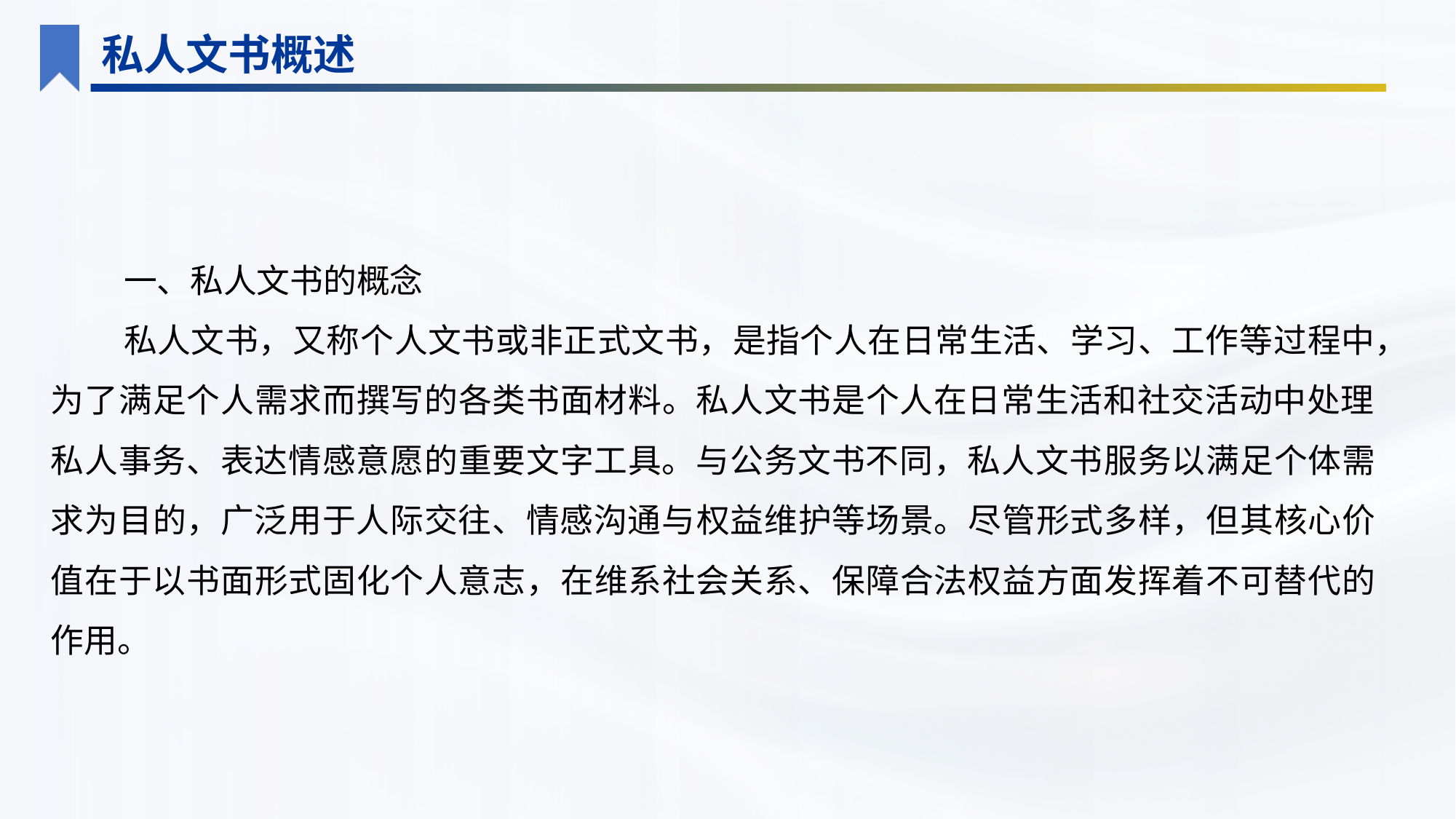

私人文书概述
一、私人文书的概念
私人文书，又称个人文书或非正式文书，是指个人在日常生活、学习、工作等过程中，为了满足个人需求而撰写的各类书面材料。私人文书是个人在日常生活和社交活动中处理私人事务、表达情感意愿的重要文字工具。与公务文书不同，私人文书服务以满足个体需求为目的，广泛用于人际交往、情感沟通与权益维护等场景。尽管形式多样，但其核心价值在于以书面形式固化个人意志，在维系社会关系、保障合法权益方面发挥着不可替代的作用。